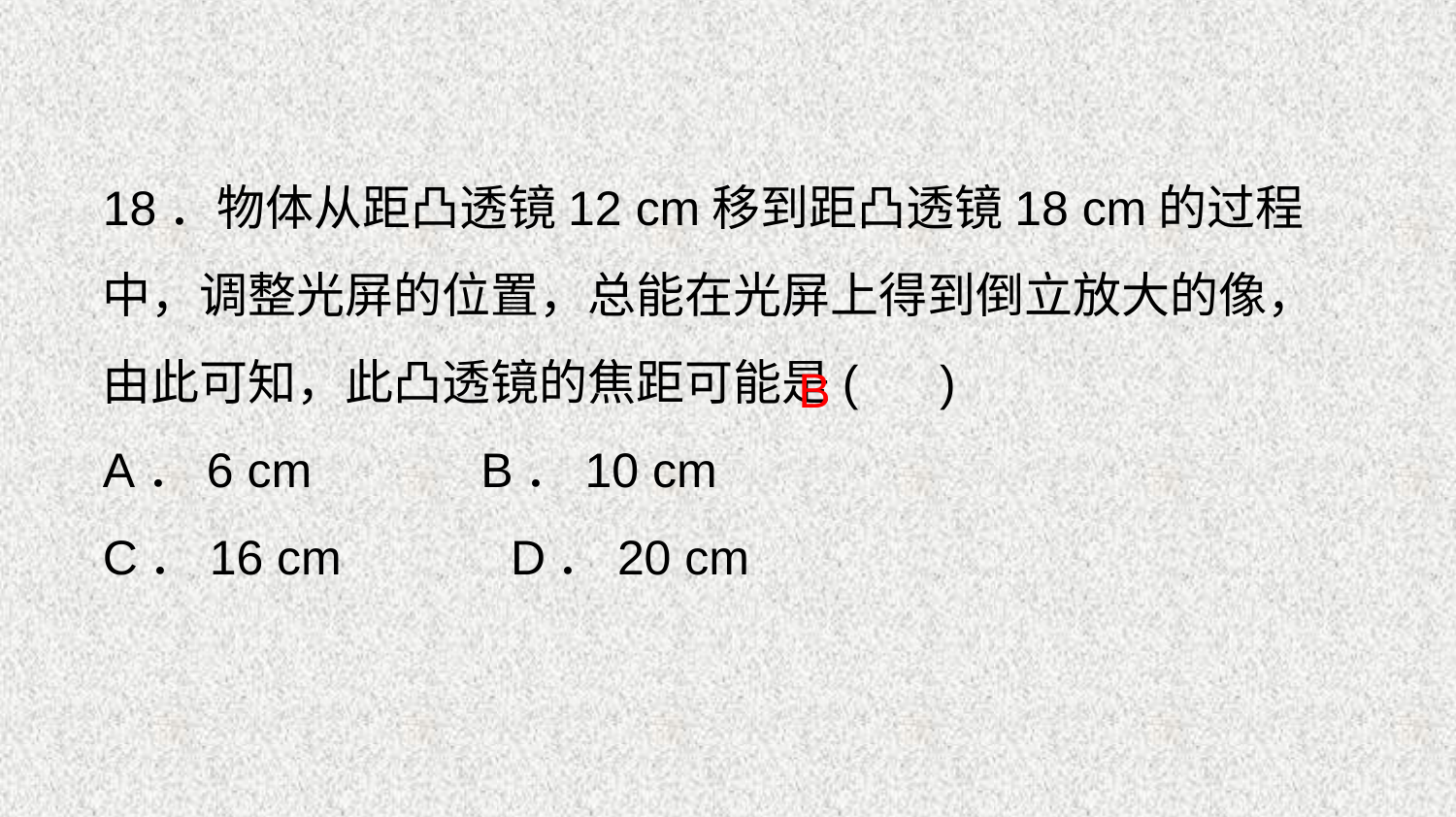

18．物体从距凸透镜12 cm移到距凸透镜18 cm的过程中，调整光屏的位置，总能在光屏上得到倒立放大的像，由此可知，此凸透镜的焦距可能是(      )
A．6 cm　　　B．10 cm
C．16 cm　　　D．20 cm
B